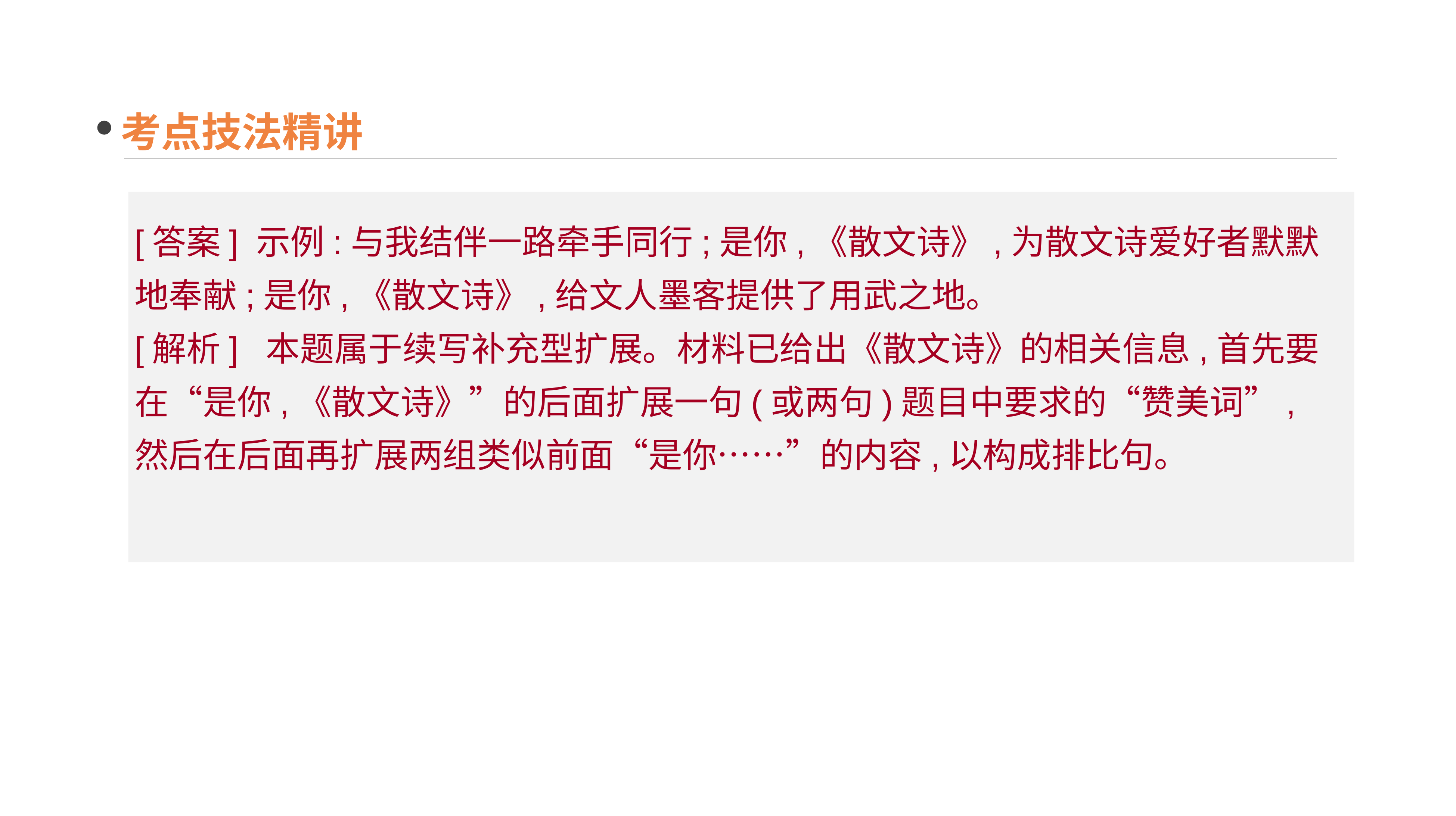

考点技法精讲

[答案] 示例:与我结伴一路牵手同行;是你,《散文诗》,为散文诗爱好者默默地奉献;是你,《散文诗》,给文人墨客提供了用武之地。
[解析]  本题属于续写补充型扩展。材料已给出《散文诗》的相关信息,首先要在“是你,《散文诗》”的后面扩展一句(或两句)题目中要求的“赞美词”,然后在后面再扩展两组类似前面“是你……”的内容,以构成排比句。